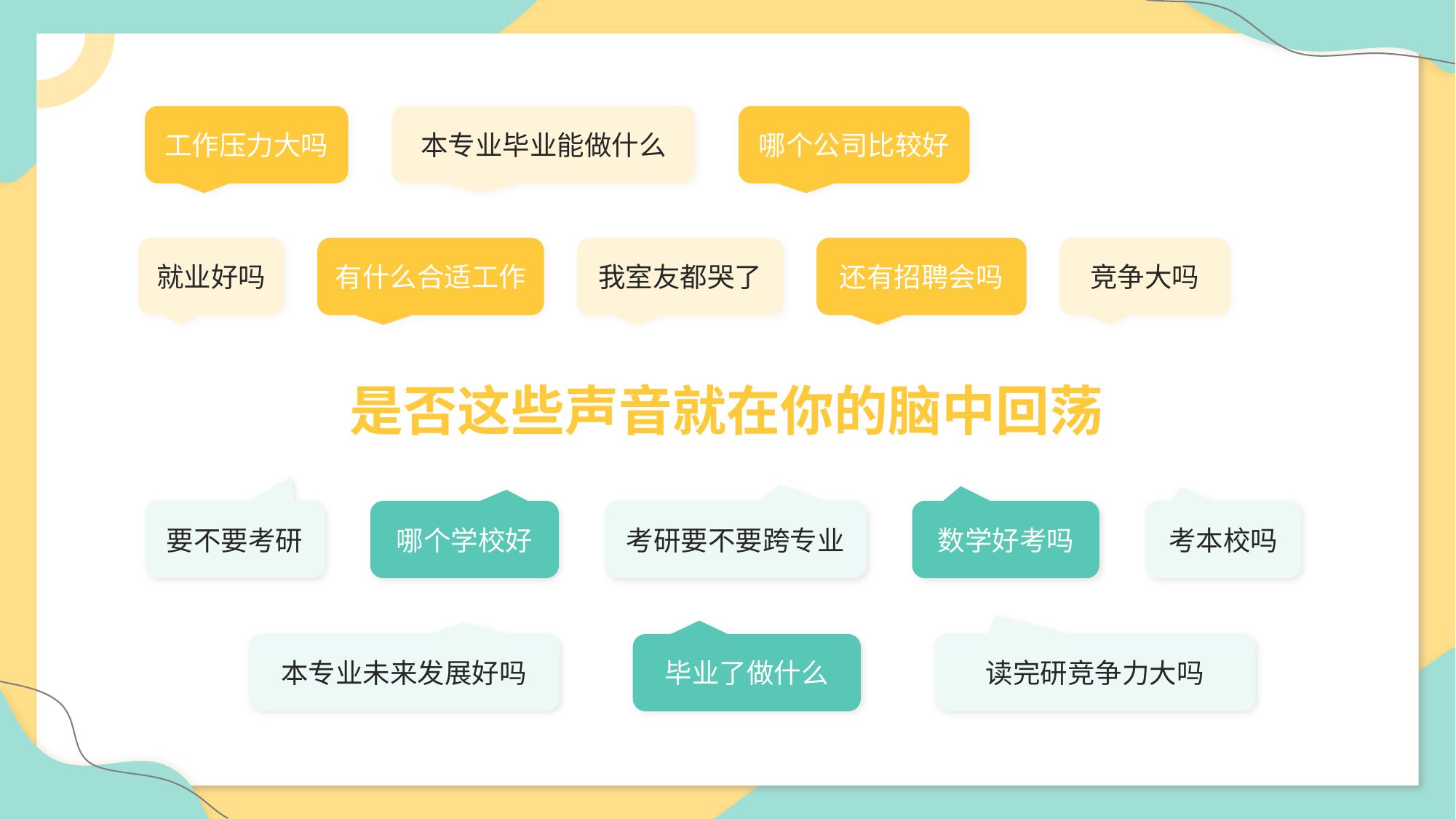

工作压力大吗
本专业毕业能做什么
哪个公司比较好
就业好吗
有什么合适工作
我室友都哭了
还有招聘会吗
竞争大吗
是否这些声音就在你的脑中回荡
考本校吗
要不要考研
哪个学校好
考研要不要跨专业
数学好考吗
本专业未来发展好吗
毕业了做什么
读完研竞争力大吗